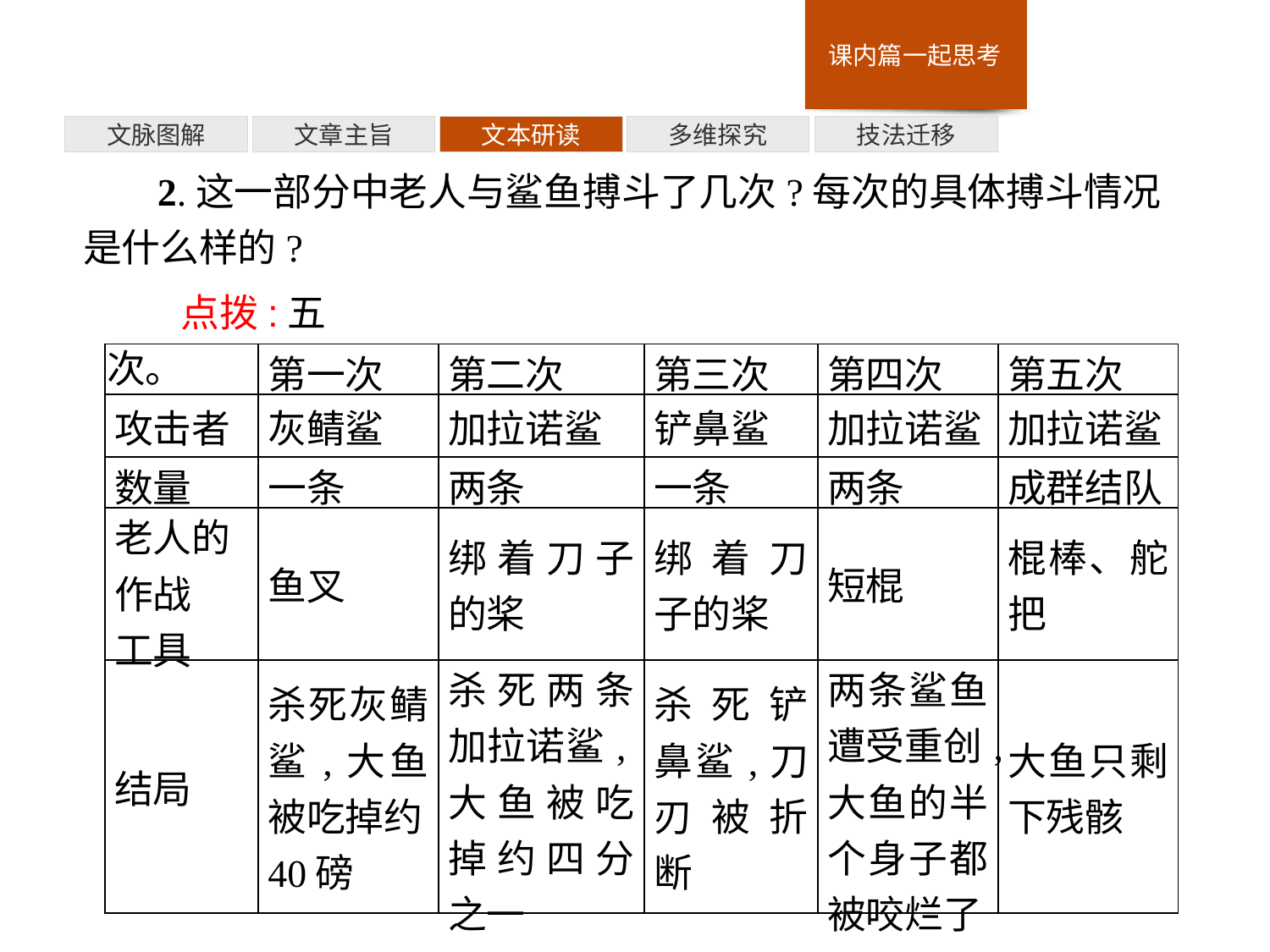

技法迁移
多维探究
文本研读
文章主旨
文脉图解
2.这一部分中老人与鲨鱼搏斗了几次?每次的具体搏斗情况是什么样的?
点拨:五次。
|  | 第一次 | 第二次 | 第三次 | 第四次 | 第五次 |
| --- | --- | --- | --- | --- | --- |
| 攻击者 | 灰鲭鲨 | 加拉诺鲨 | 铲鼻鲨 | 加拉诺鲨 | 加拉诺鲨 |
| 数量 | 一条 | 两条 | 一条 | 两条 | 成群结队 |
| 老人的 作战 工具 | 鱼叉 | 绑着刀子的桨 | 绑着刀子的桨 | 短棍 | 棍棒、舵把 |
| 结局 | 杀死灰鲭鲨,大鱼被吃掉约40磅 | 杀死两条加拉诺鲨,大鱼被吃掉约四分之一 | 杀死铲鼻鲨,刀刃被折断 | 两条鲨鱼遭受重创,大鱼的半个身子都被咬烂了 | 大鱼只剩下残骸 |